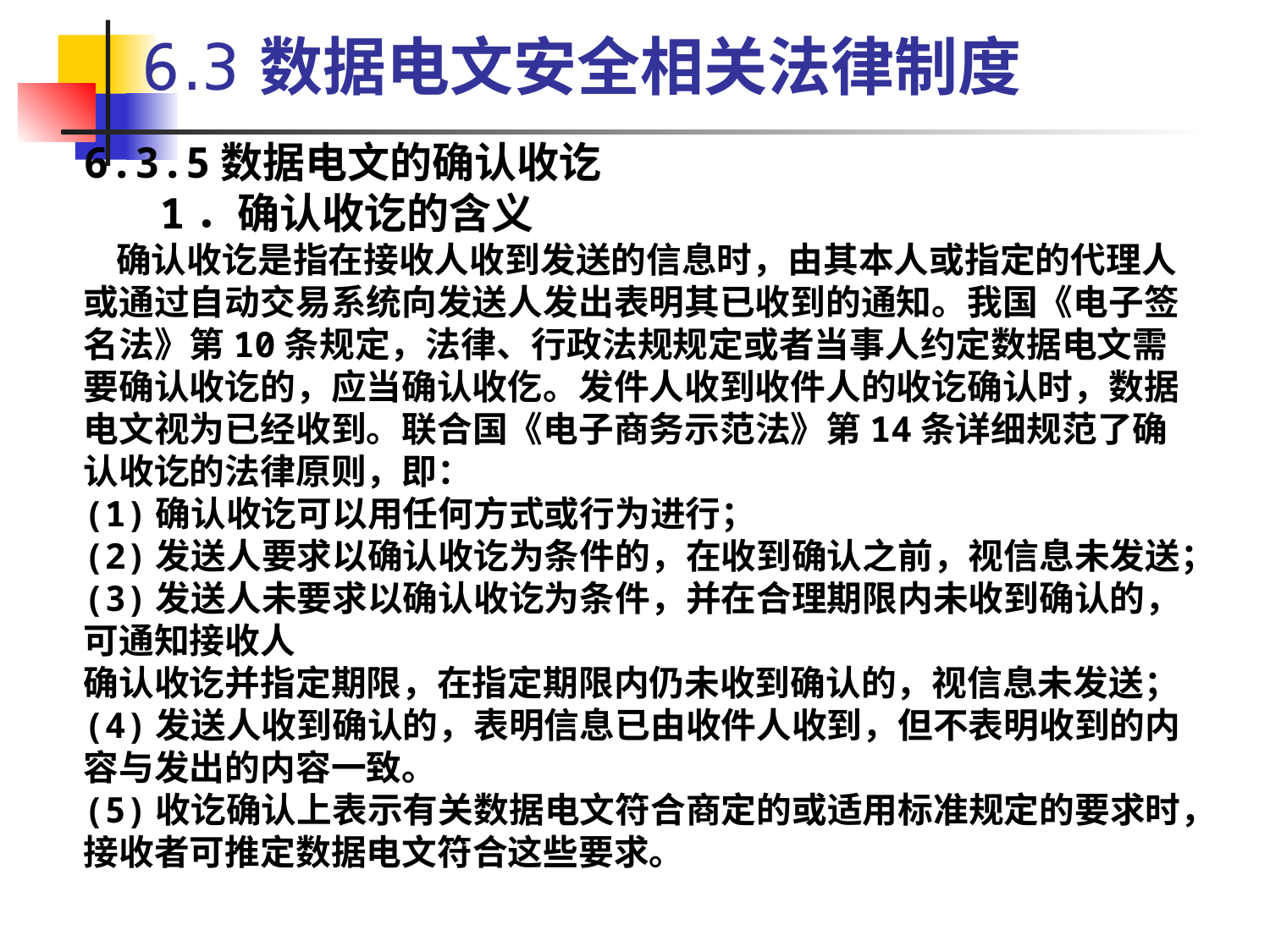

6.3数据电文安全相关法律制度
6.3.5数据电文的确认收讫
   1．确认收讫的含义
   确认收讫是指在接收人收到发送的信息时，由其本人或指定的代理人或通过自动交易系统向发送人发出表明其已收到的通知。我国《电子签名法》第10条规定，法律、行政法规规定或者当事人约定数据电文需要确认收讫的，应当确认收仡。发件人收到收件人的收讫确认时，数据电文视为已经收到。联合国《电子商务示范法》第14条详细规范了确认收讫的法律原则，即：
(1)确认收讫可以用任何方式或行为进行；
(2)发送人要求以确认收讫为条件的，在收到确认之前，视信息未发送；
(3)发送人未要求以确认收讫为条件，并在合理期限内未收到确认的，可通知接收人
确认收讫并指定期限，在指定期限内仍未收到确认的，视信息未发送；
(4)发送人收到确认的，表明信息已由收件人收到，但不表明收到的内容与发出的内容一致。
(5)收讫确认上表示有关数据电文符合商定的或适用标准规定的要求时，接收者可推定数据电文符合这些要求。